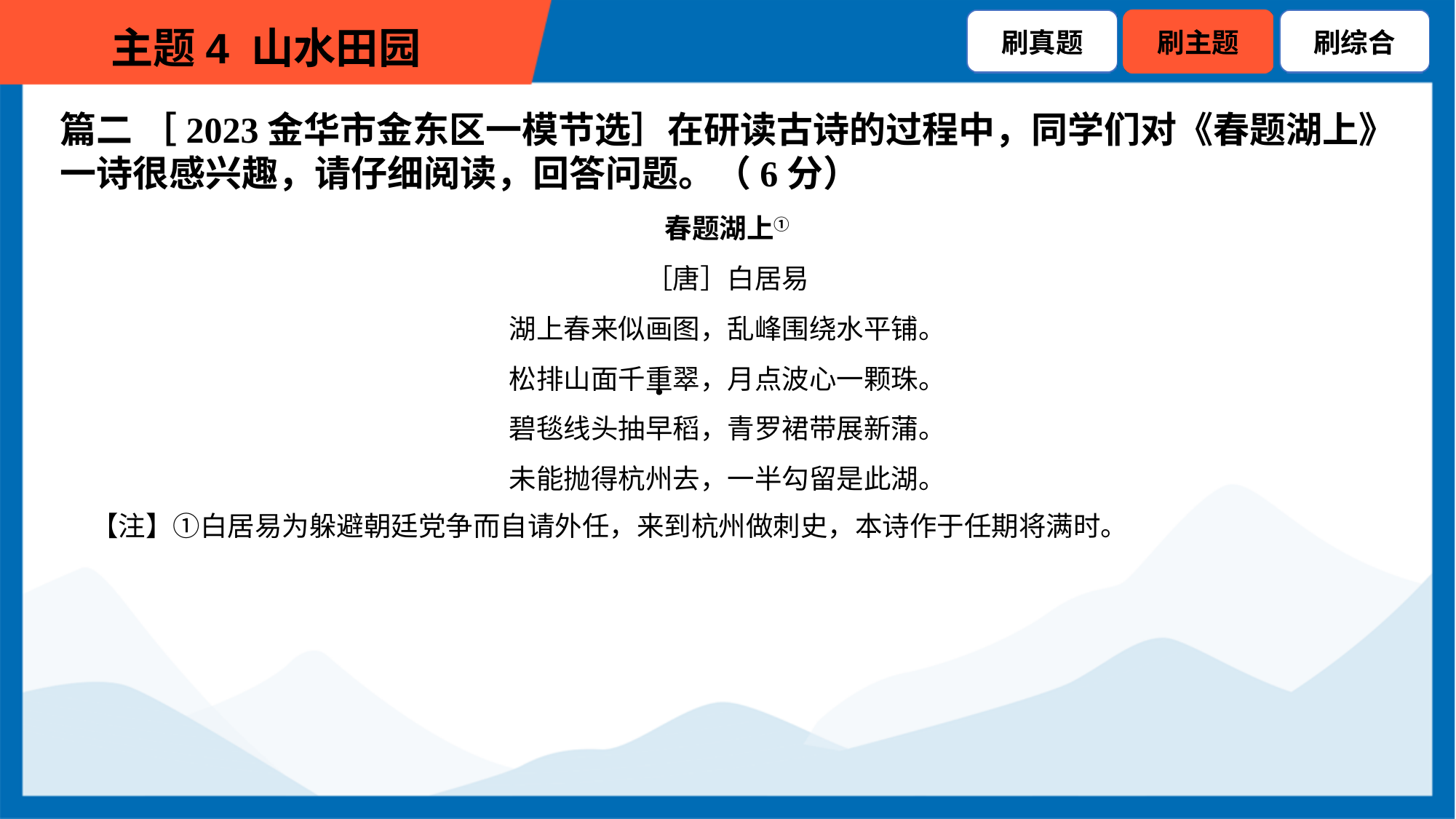

篇二 ［2023金华市金东区一模节选］在研读古诗的过程中，同学们对《春题湖上》
一诗很感兴趣，请仔细阅读，回答问题。（6分）
春题湖上①
［唐］白居易
湖上春来似画图，乱峰围绕水平铺。
松排山面千重翠，月点波心一颗珠。
碧毯线头抽早稻，青罗裙带展新蒲。
未能抛得杭州去，一半勾留是此湖。
    【注】①白居易为躲避朝廷党争而自请外任，来到杭州做刺史，本诗作于任期将满时。